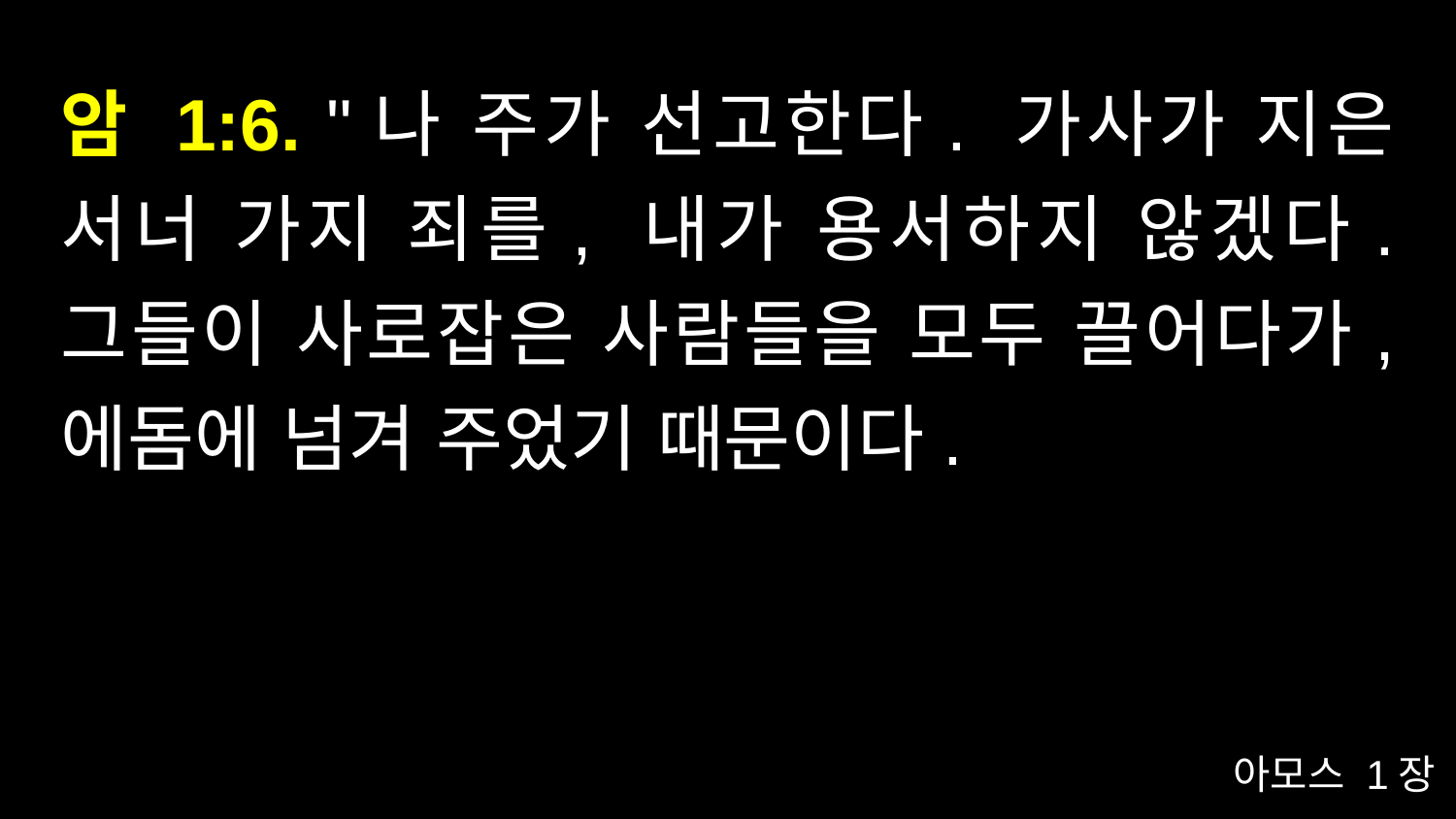

# 암 1:6. "나 주가 선고한다. 가사가 지은 서너 가지 죄를, 내가 용서하지 않겠다. 그들이 사로잡은 사람들을 모두 끌어다가, 에돔에 넘겨 주었기 때문이다.
아모스 1장